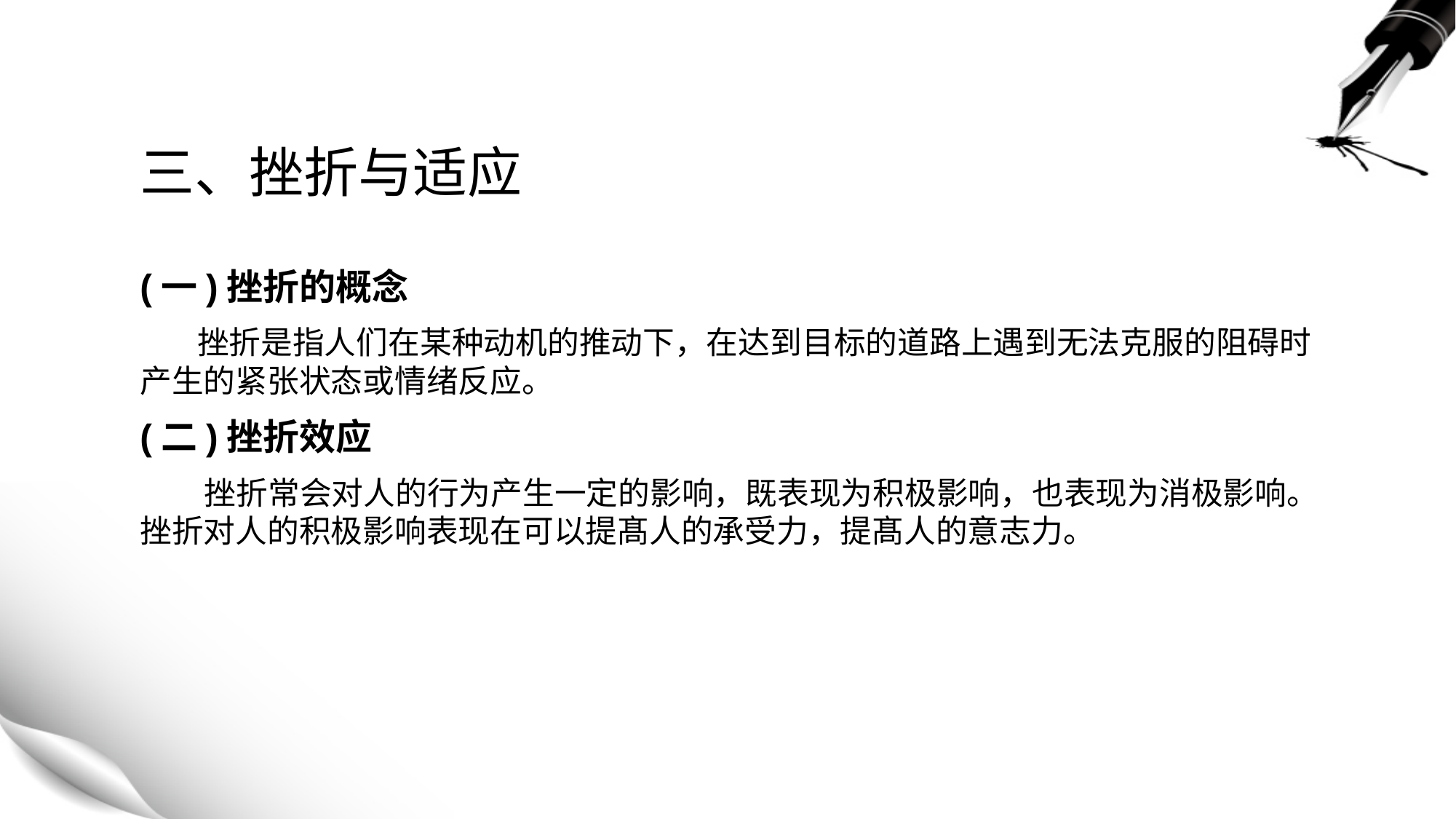

# 三、挫折与适应
(一)挫折的概念
       挫折是指人们在某种动机的推动下，在达到目标的道路上遇到无法克服的阻碍时产生的紧张状态或情绪反应。
(二)挫折效应
        挫折常会对人的行为产生一定的影响，既表现为积极影响，也表现为消极影响。挫折对人的积极影响表现在可以提髙人的承受力，提髙人的意志力。